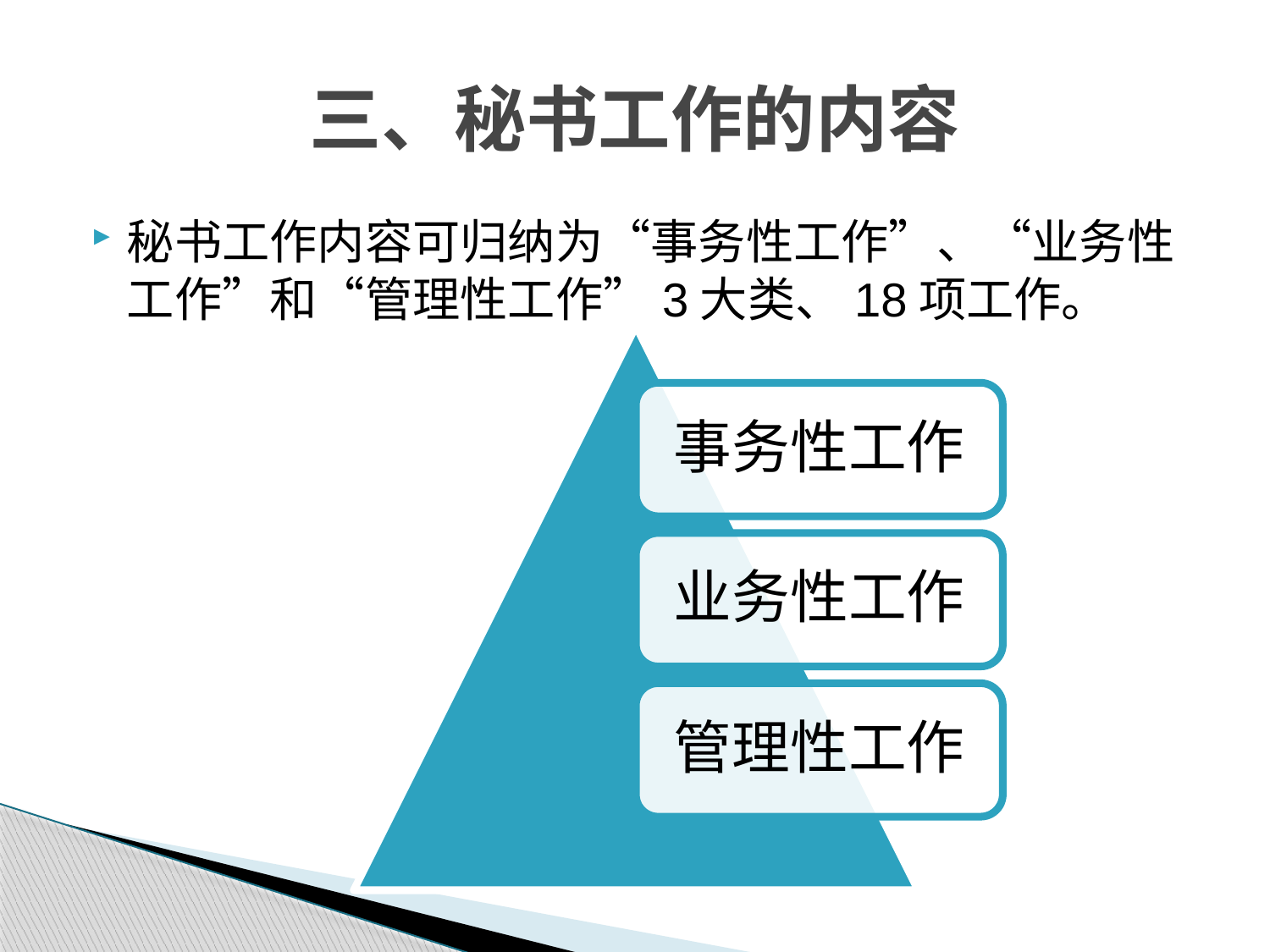

# 三、秘书工作的内容
秘书工作内容可归纳为“事务性工作”、“业务性工作”和“管理性工作”3大类、18项工作。

事务性工作
业务性工作
管理性工作